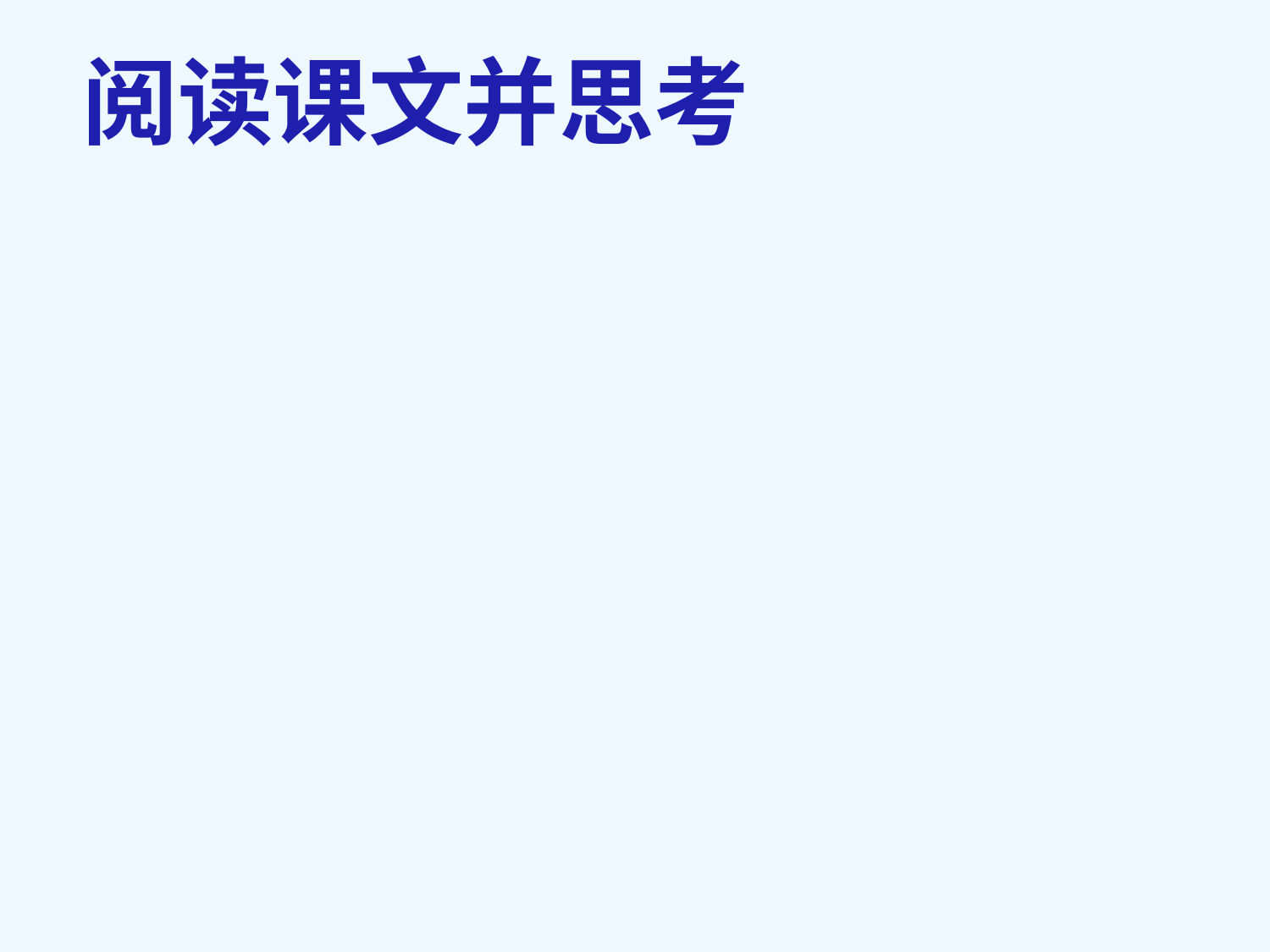

阅读课文并思考
1.小猴子都去了哪些地方？
2.它先看到了什么，又看到了什么？心情怎么样？
3.它是怎么做的？